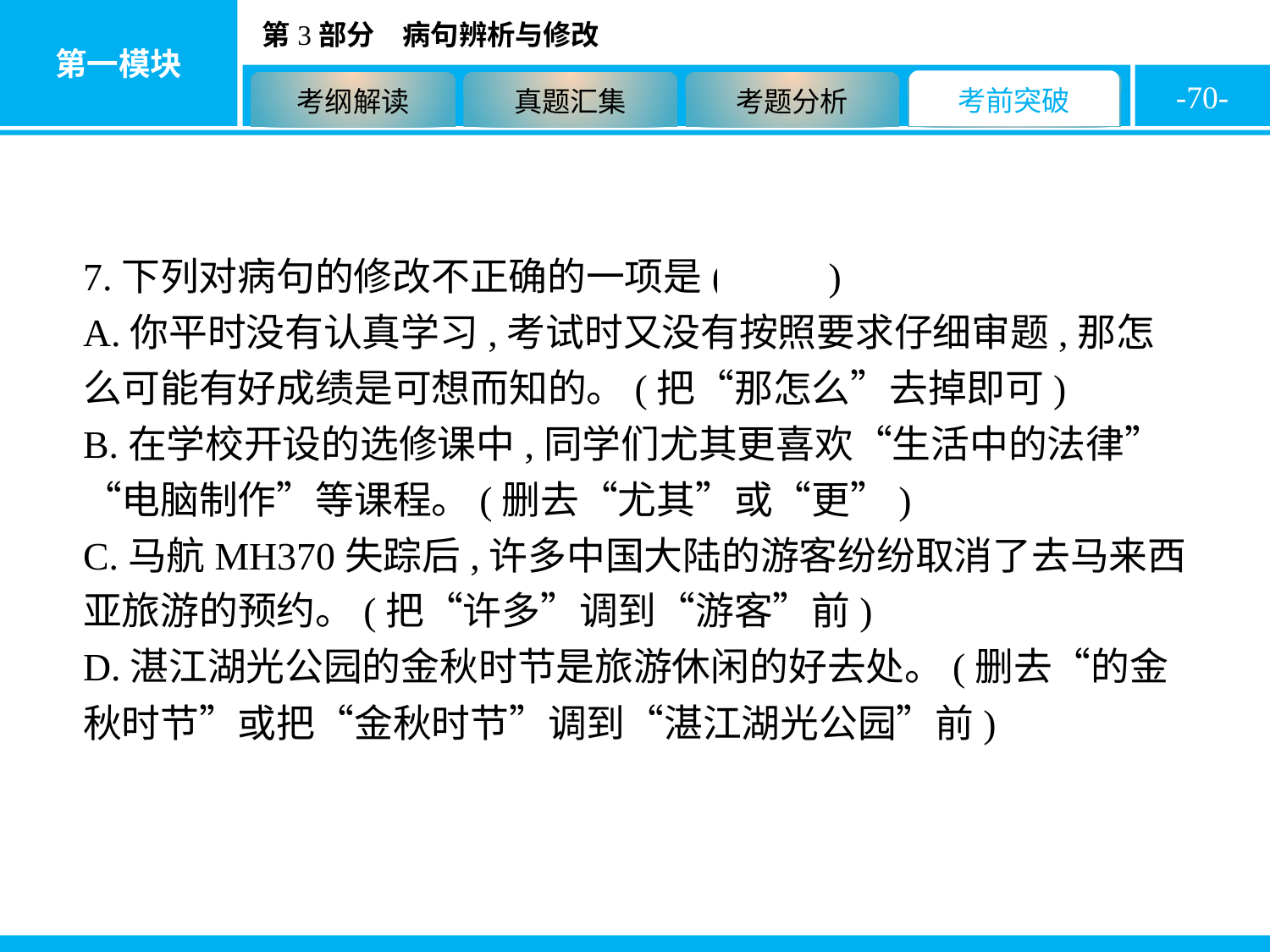

-70-
7.下列对病句的修改不正确的一项是(    A    )
A.你平时没有认真学习,考试时又没有按照要求仔细审题,那怎么可能有好成绩是可想而知的。(把“那怎么”去掉即可)
B.在学校开设的选修课中,同学们尤其更喜欢“生活中的法律”“电脑制作”等课程。(删去“尤其”或“更”)
C.马航MH370失踪后,许多中国大陆的游客纷纷取消了去马来西亚旅游的预约。(把“许多”调到“游客”前)
D.湛江湖光公园的金秋时节是旅游休闲的好去处。(删去“的金秋时节”或把“金秋时节”调到“湛江湖光公园”前)